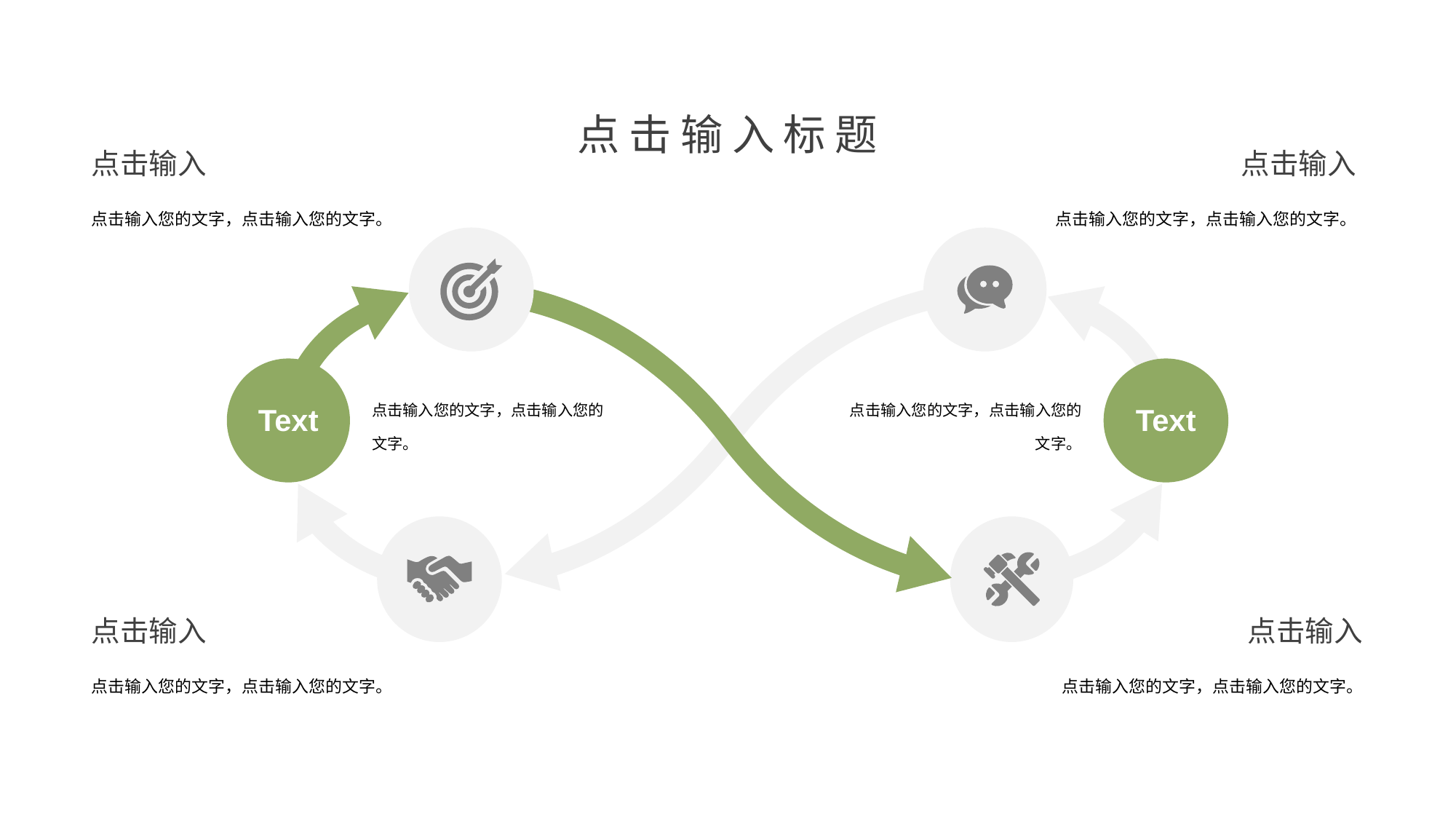

点击输入标题
点击输入
点击输入您的文字，点击输入您的文字。
点击输入
点击输入您的文字，点击输入您的文字。

Text
Text
点击输入您的文字，点击输入您的文字。
点击输入您的文字，点击输入您的文字。

点击输入
点击输入您的文字，点击输入您的文字。
点击输入
点击输入您的文字，点击输入您的文字。